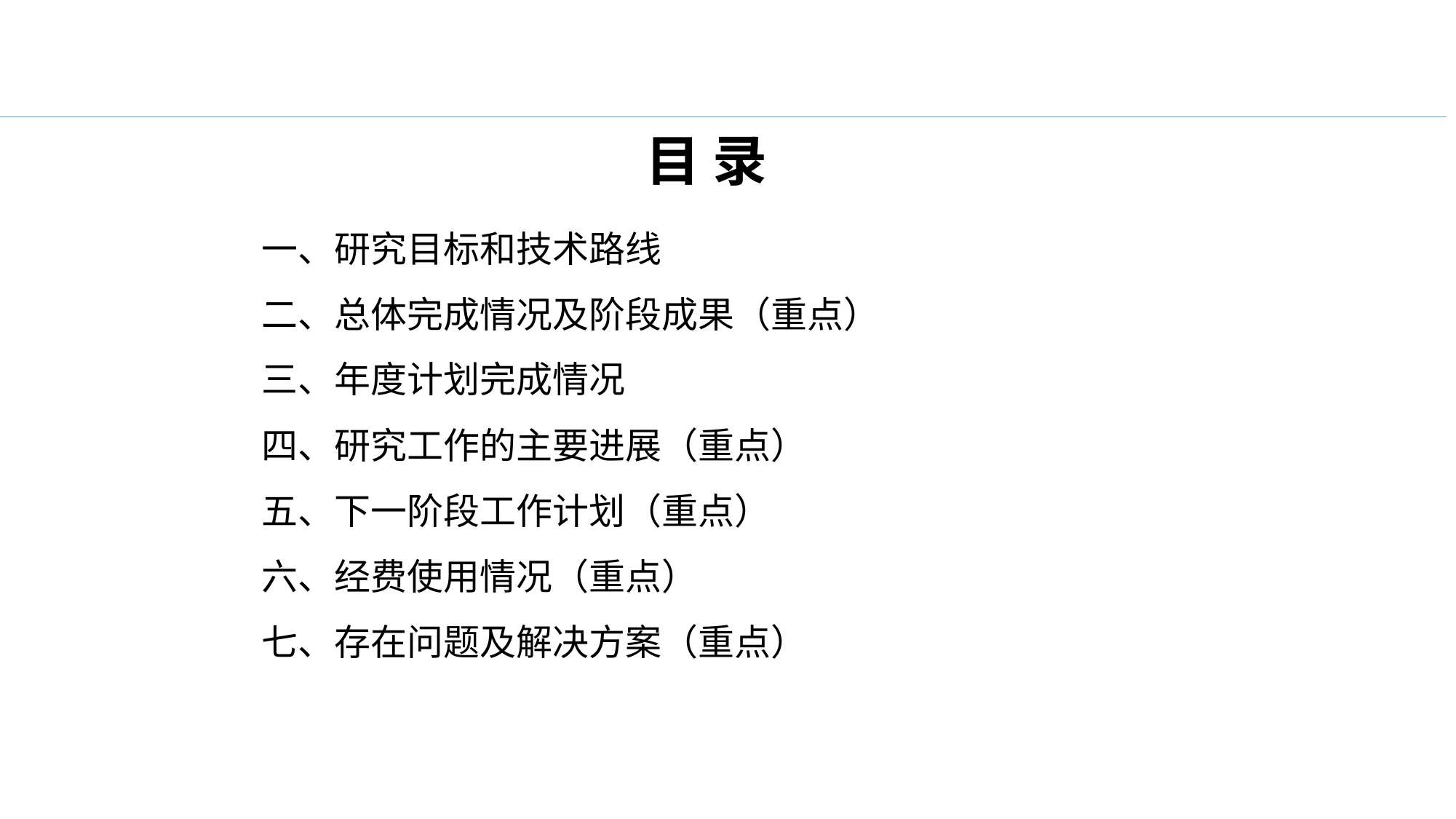

目 录
一、研究目标和技术路线
二、总体完成情况及阶段成果（重点）
三、年度计划完成情况
四、研究工作的主要进展（重点）
五、下一阶段工作计划（重点）
六、经费使用情况（重点）
七、存在问题及解决方案（重点）